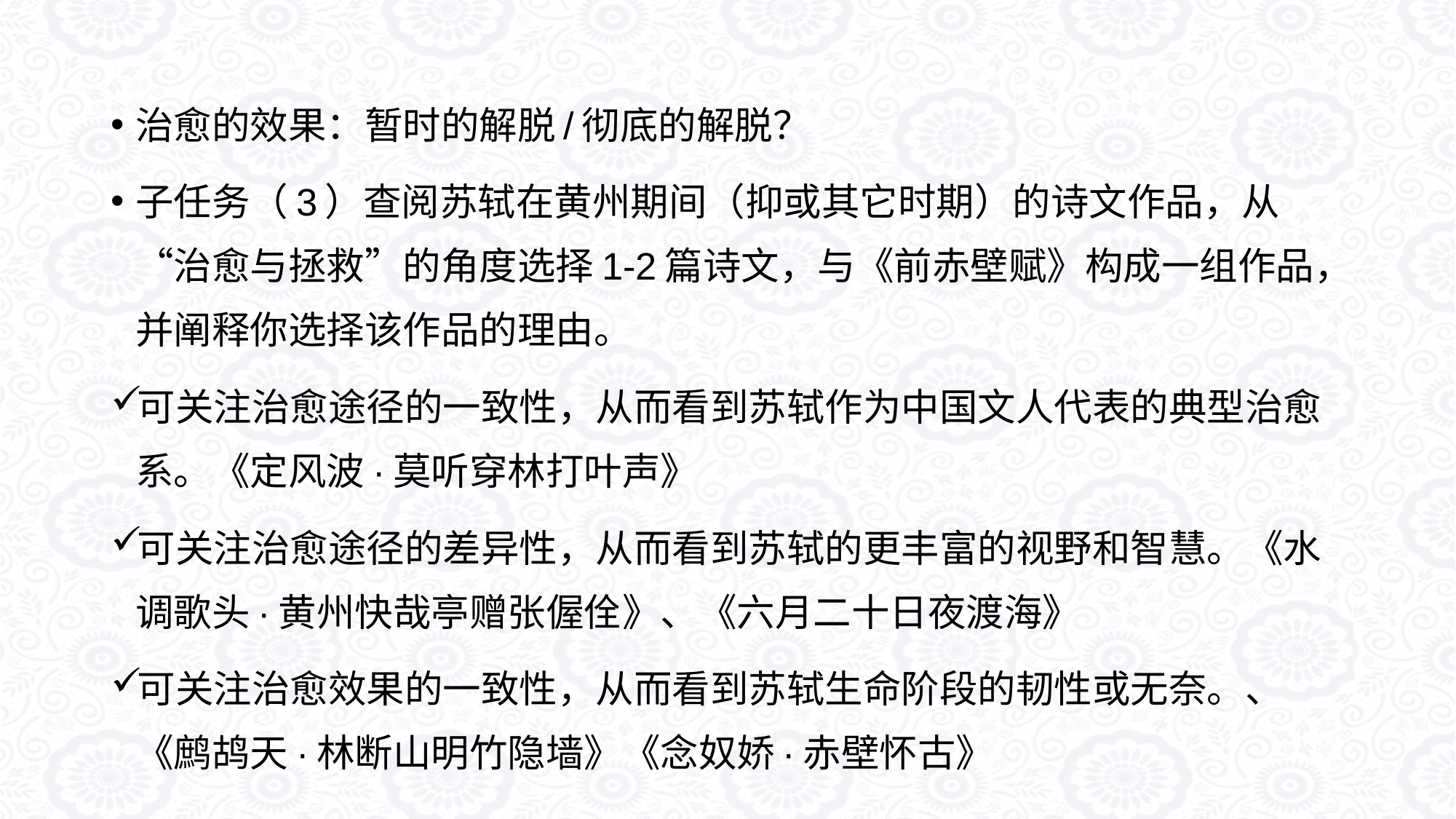

治愈的效果：暂时的解脱/彻底的解脱？
子任务（3）查阅苏轼在黄州期间（抑或其它时期）的诗文作品，从“治愈与拯救”的角度选择1-2篇诗文，与《前赤壁赋》构成一组作品，并阐释你选择该作品的理由。
可关注治愈途径的一致性，从而看到苏轼作为中国文人代表的典型治愈系。《定风波·莫听穿林打叶声》
可关注治愈途径的差异性，从而看到苏轼的更丰富的视野和智慧。《水调歌头·黄州快哉亭赠张偓佺》、《六月二十日夜渡海》
可关注治愈效果的一致性，从而看到苏轼生命阶段的韧性或无奈。、《鹧鸪天·林断山明竹隐墙》《念奴娇·赤壁怀古》